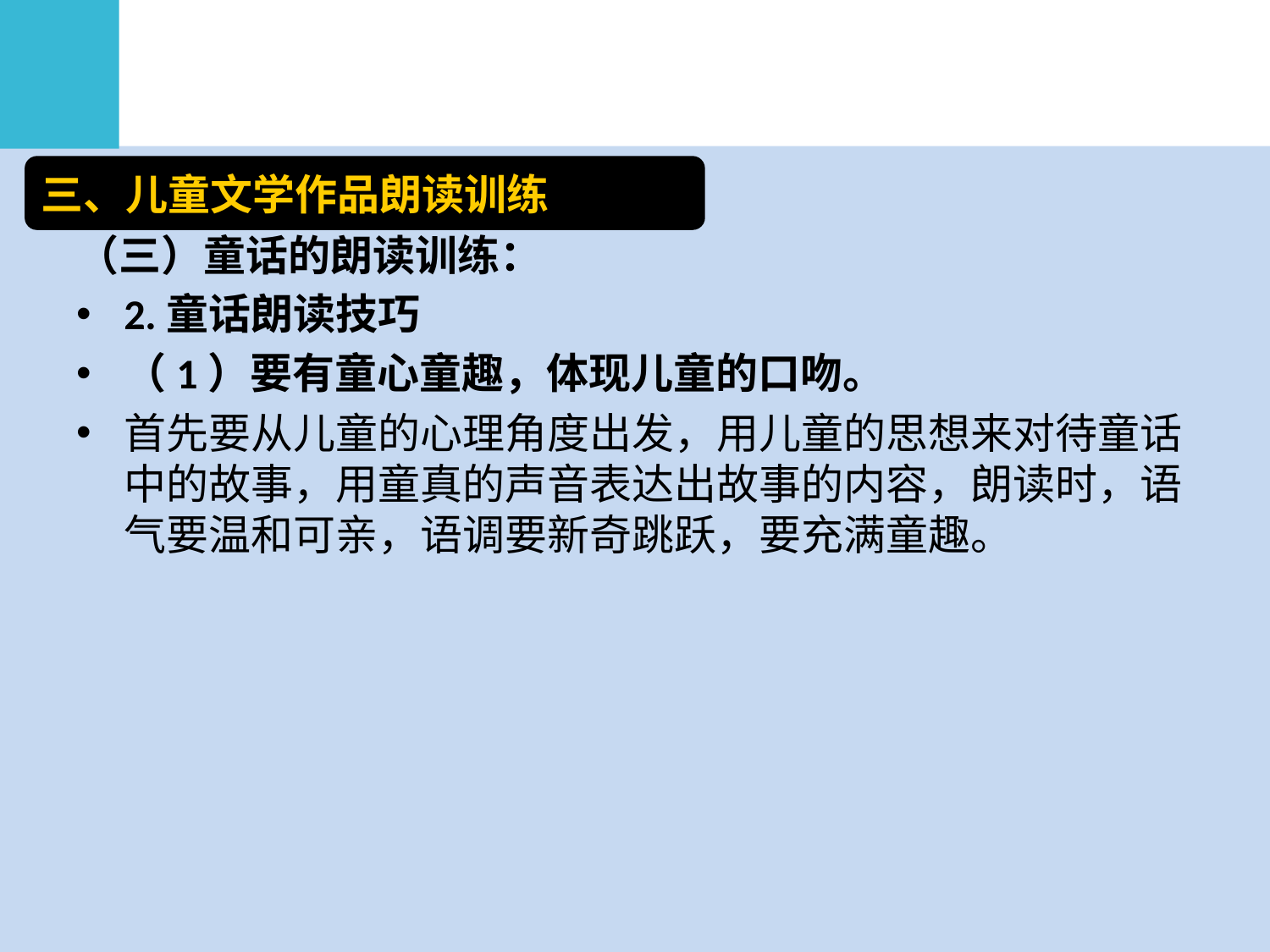

#

三、儿童文学作品朗读训练

（三）童话的朗读训练：
2.童话朗读技巧
（1）要有童心童趣，体现儿童的口吻。
首先要从儿童的心理角度出发，用儿童的思想来对待童话中的故事，用童真的声音表达出故事的内容，朗读时，语气要温和可亲，语调要新奇跳跃，要充满童趣。